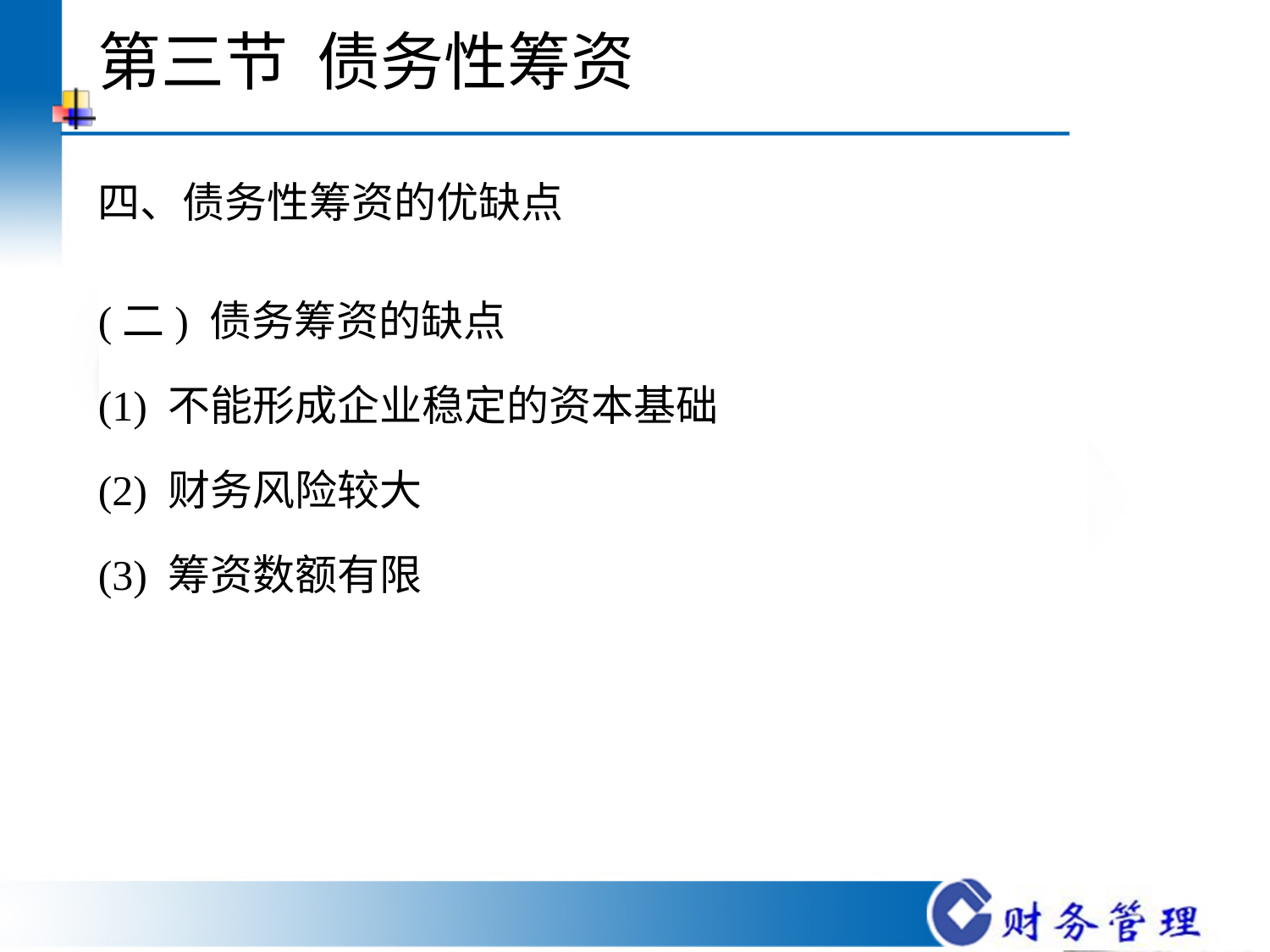

# 第三节  债务性筹资
四、债务性筹资的优缺点

(二) 债务筹资的缺点
(1) 不能形成企业稳定的资本基础
(2) 财务风险较大
(3) 筹资数额有限
46